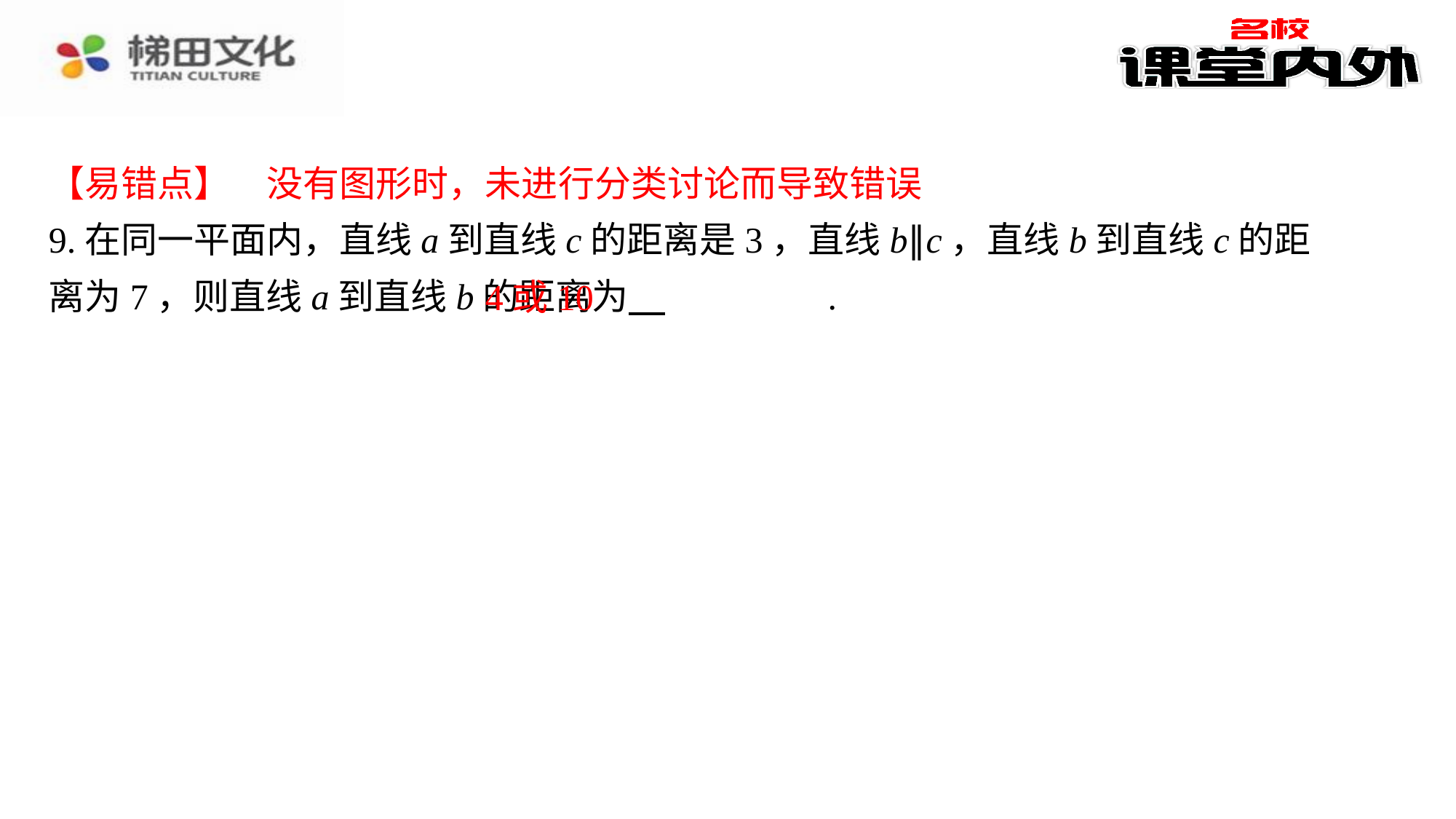

【易错点】　没有图形时，未进行分类讨论而导致错误
9.在同一平面内，直线a到直线c的距离是3，直线b∥c，直线b到直线c的距离为7，则直线a到直线b的距离为 　4或10　⁠.
4或10